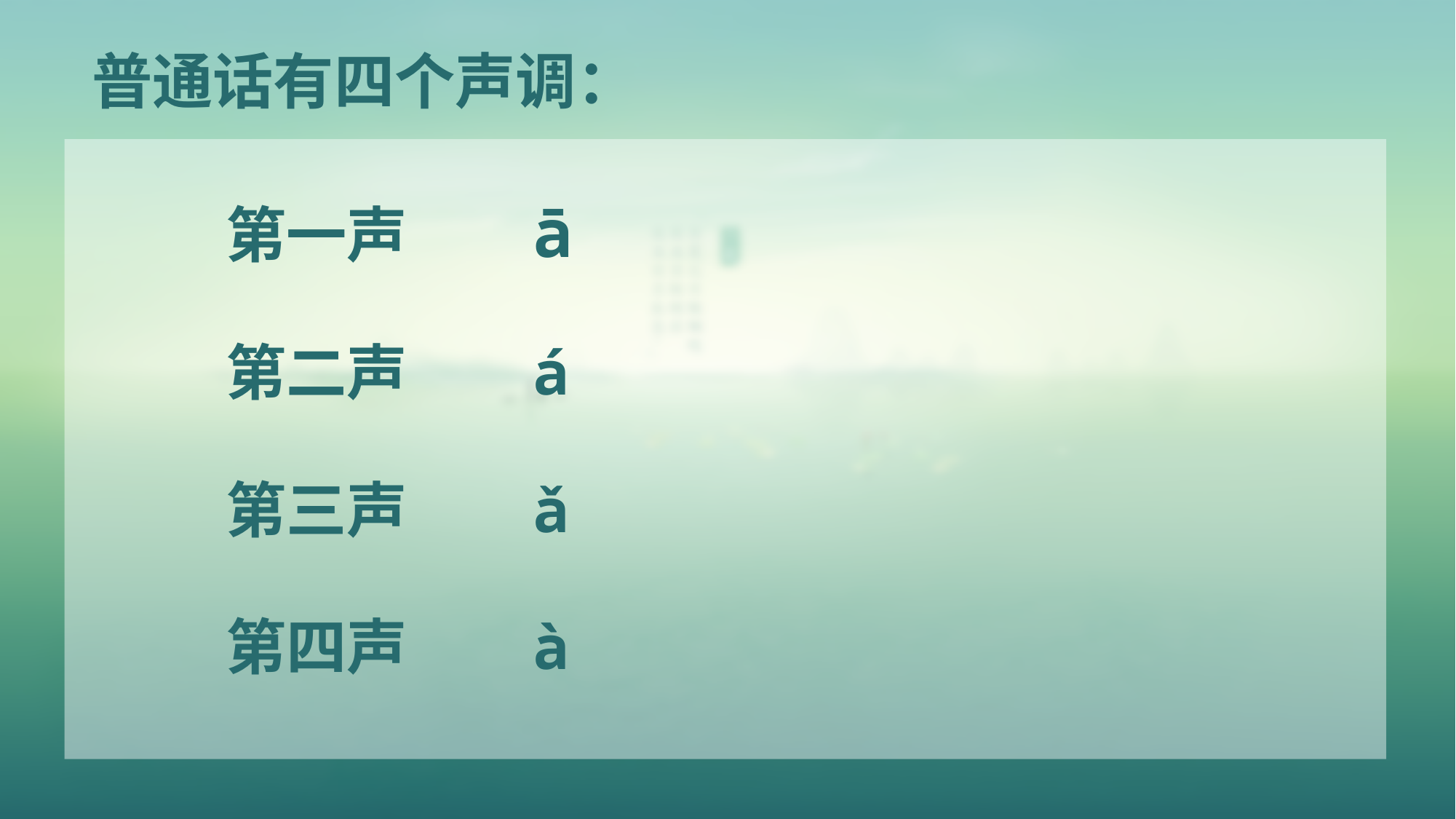

# 普通话有四个声调：
        第一声        ā

        第二声        á

        第三声        ǎ

        第四声        à